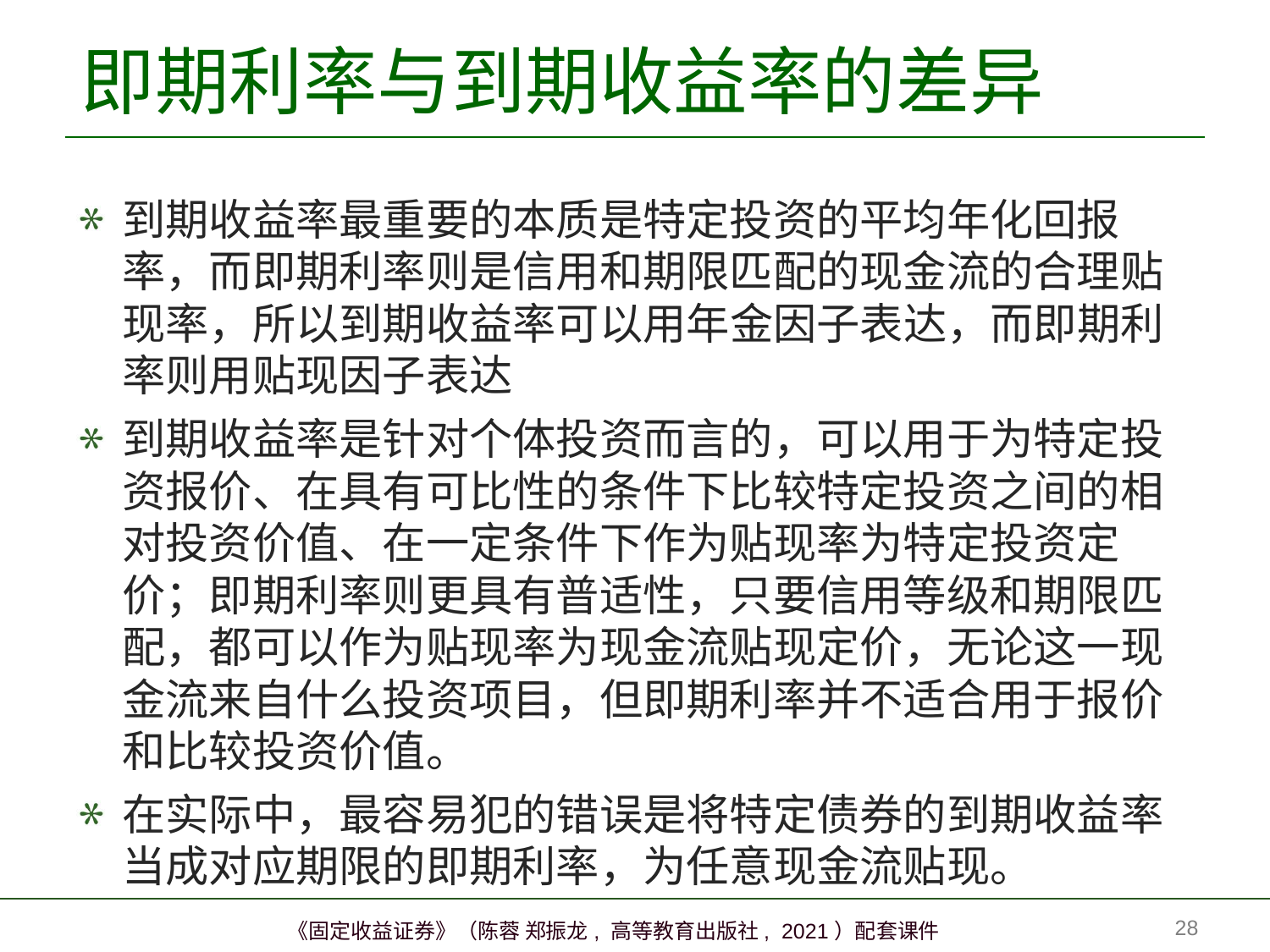

# 即期利率与到期收益率的差异
到期收益率最重要的本质是特定投资的平均年化回报率，而即期利率则是信用和期限匹配的现金流的合理贴现率，所以到期收益率可以用年金因子表达，而即期利率则用贴现因子表达
到期收益率是针对个体投资而言的，可以用于为特定投资报价、在具有可比性的条件下比较特定投资之间的相对投资价值、在一定条件下作为贴现率为特定投资定价；即期利率则更具有普适性，只要信用等级和期限匹配，都可以作为贴现率为现金流贴现定价，无论这一现金流来自什么投资项目，但即期利率并不适合用于报价和比较投资价值。
在实际中，最容易犯的错误是将特定债券的到期收益率当成对应期限的即期利率，为任意现金流贴现。
28